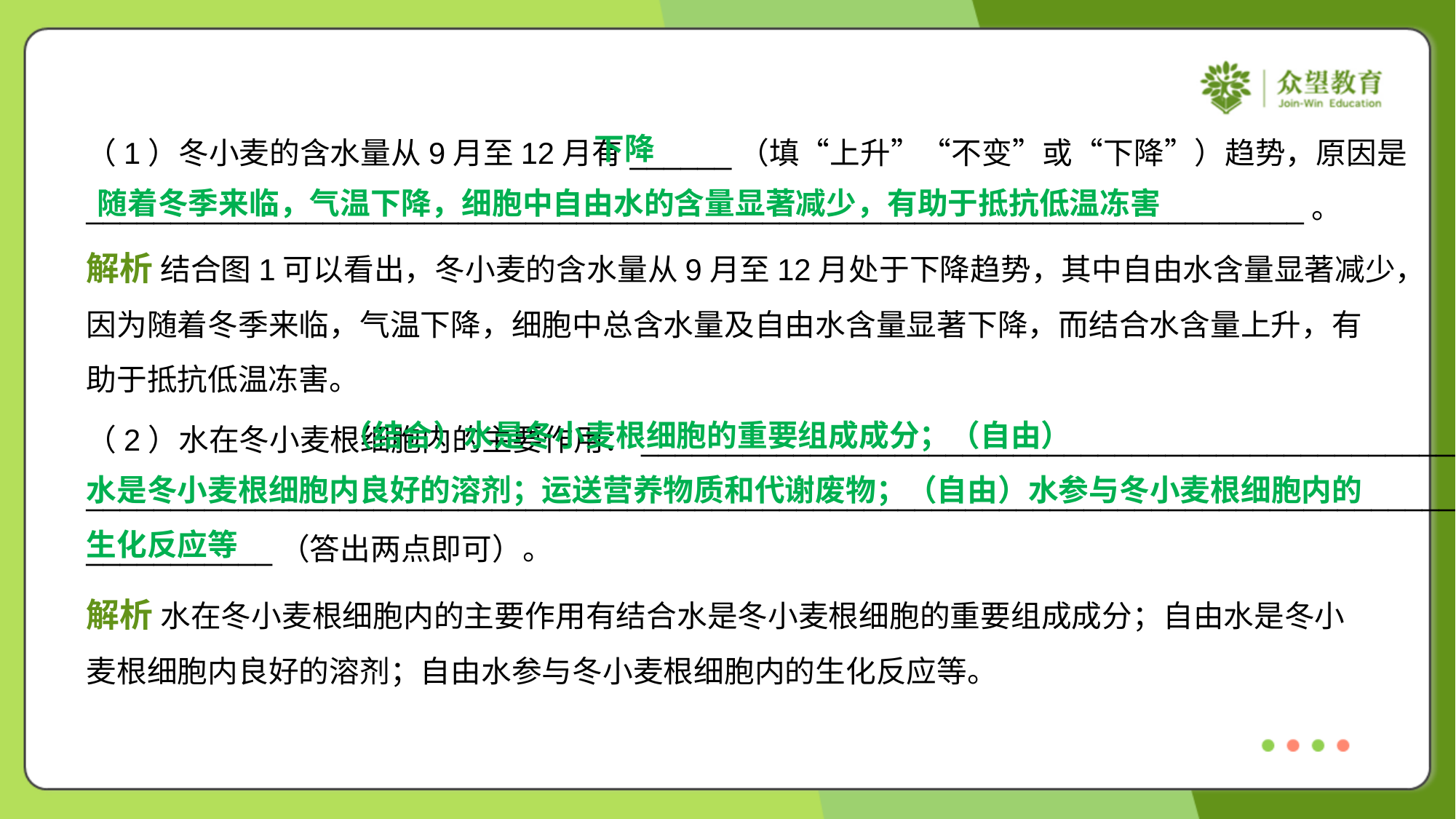

下降
（1）冬小麦的含水量从9月至12月有______（填“上升”“不变”或“下降”）趋势，原因是
________________________________________________________________________。
随着冬季来临，气温下降，细胞中自由水的含量显著减少，有助于抵抗低温冻害
解析 结合图1可以看出，冬小麦的含水量从9月至12月处于下降趋势，其中自由水含量显著减少，
因为随着冬季来临，气温下降，细胞中总含水量及自由水含量显著下降，而结合水含量上升，有
助于抵抗低温冻害。
                                    （结合）水是冬小麦根细胞的重要组成成分；（自由）
水是冬小麦根细胞内良好的溶剂；运送营养物质和代谢废物；（自由）水参与冬小麦根细胞内的
生化反应等
（2）水在冬小麦根细胞内的主要作用：_________________________________________________
____________________________________________________________________________________
___________（答出两点即可）。
解析 水在冬小麦根细胞内的主要作用有结合水是冬小麦根细胞的重要组成成分；自由水是冬小
麦根细胞内良好的溶剂；自由水参与冬小麦根细胞内的生化反应等。